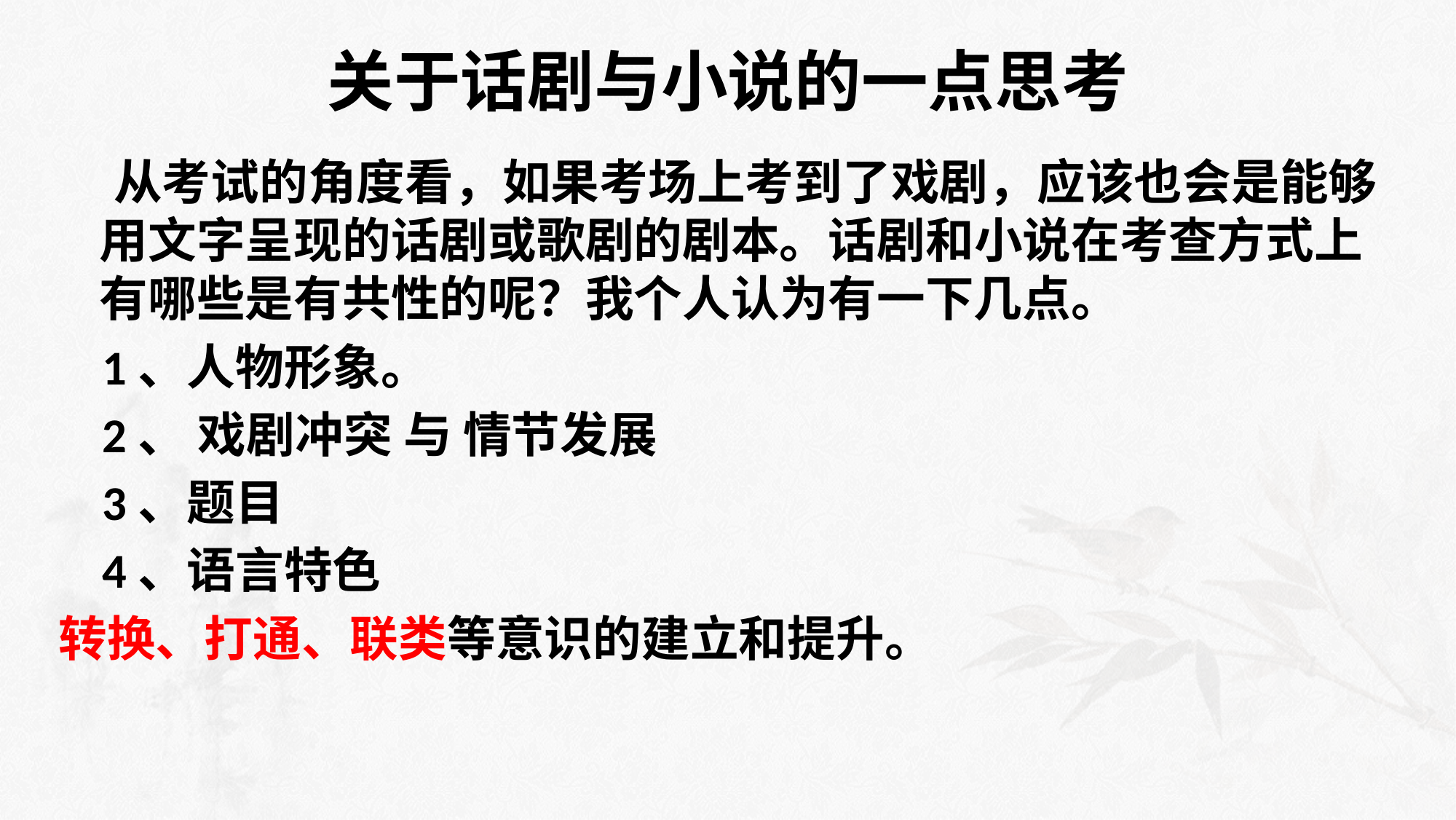

# 关于话剧与小说的一点思考
    从考试的角度看，如果考场上考到了戏剧，应该也会是能够用文字呈现的话剧或歌剧的剧本。话剧和小说在考查方式上有哪些是有共性的呢？我个人认为有一下几点。
    1、人物形象。
    2、 戏剧冲突 与 情节发展
    3、题目
    4、语言特色
转换、打通、联类等意识的建立和提升。